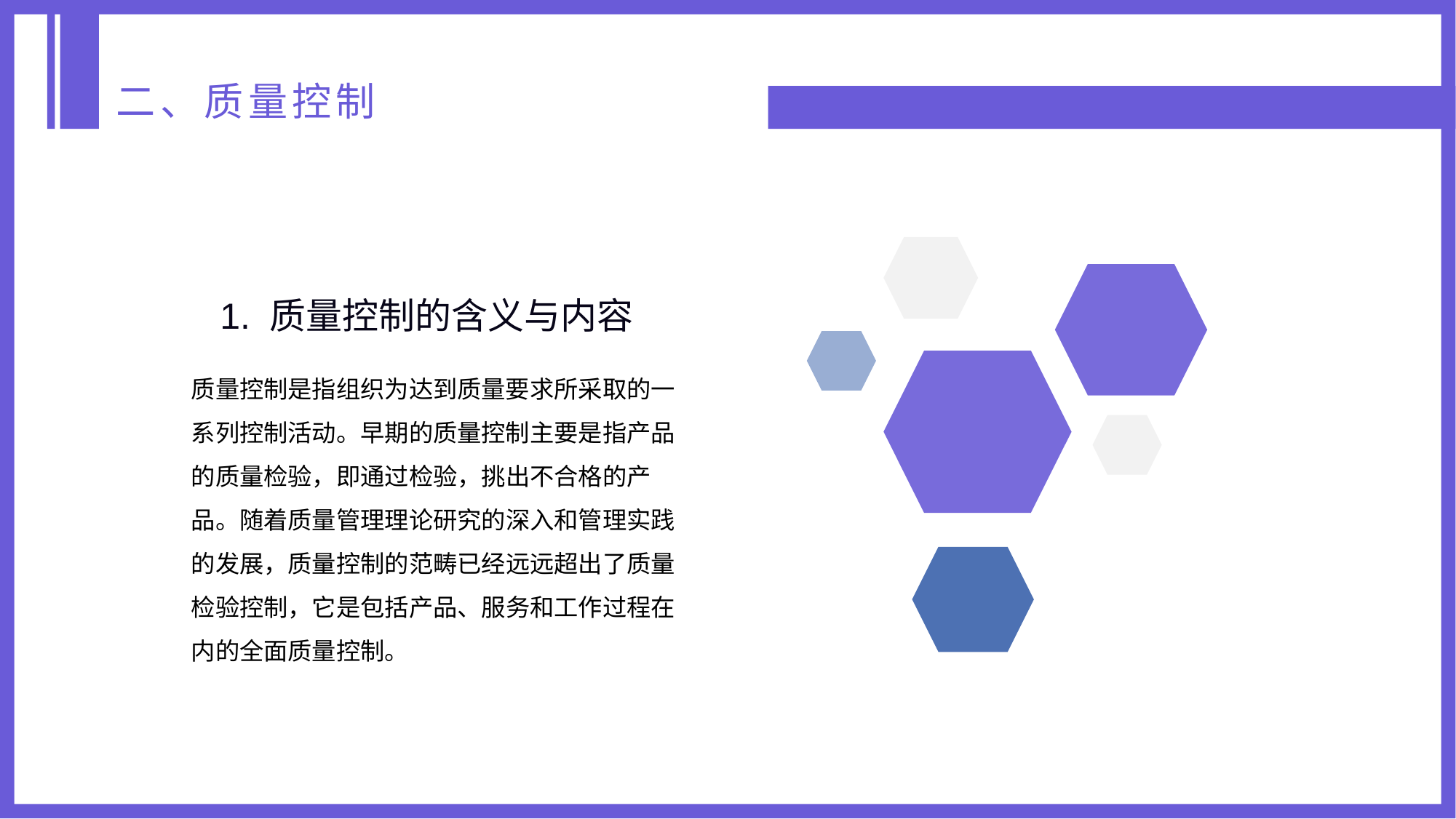

二、质量控制

1. 质量控制的含义与内容
质量控制是指组织为达到质量要求所采取的一系列控制活动。早期的质量控制主要是指产品的质量检验，即通过检验，挑出不合格的产品。随着质量管理理论研究的深入和管理实践的发展，质量控制的范畴已经远远超出了质量检验控制，它是包括产品、服务和工作过程在内的全面质量控制。